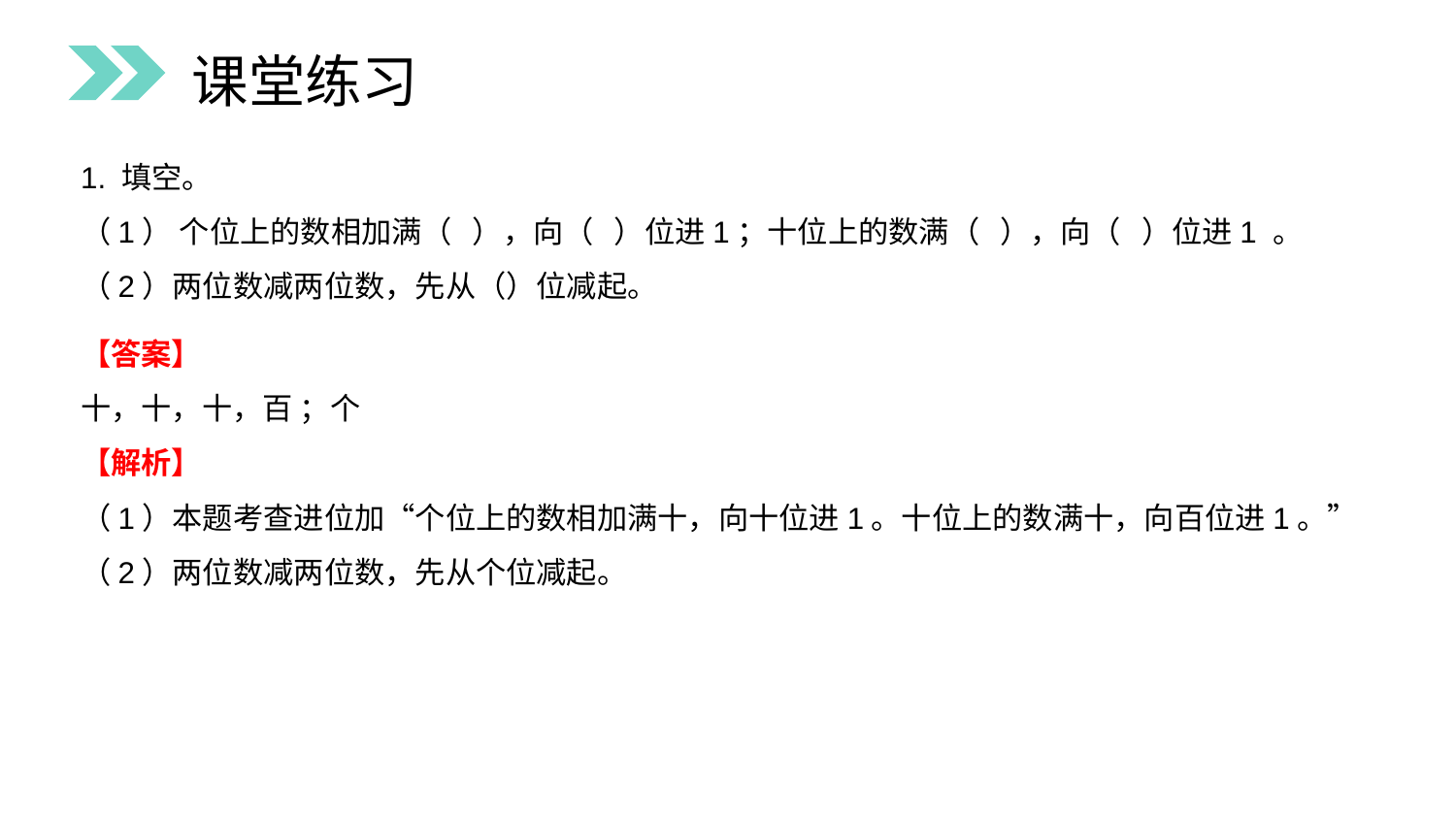

课堂练习
1. 填空。
（1） 个位上的数相加满（   ），向（   ）位进1；十位上的数满（   ），向（   ）位进1 。
（2）两位数减两位数，先从（）位减起。
【答案】
十，十，十，百 ；个
【解析】
（1）本题考查进位加“个位上的数相加满十，向十位进1。十位上的数满十，向百位进1。”
（2）两位数减两位数，先从个位减起。